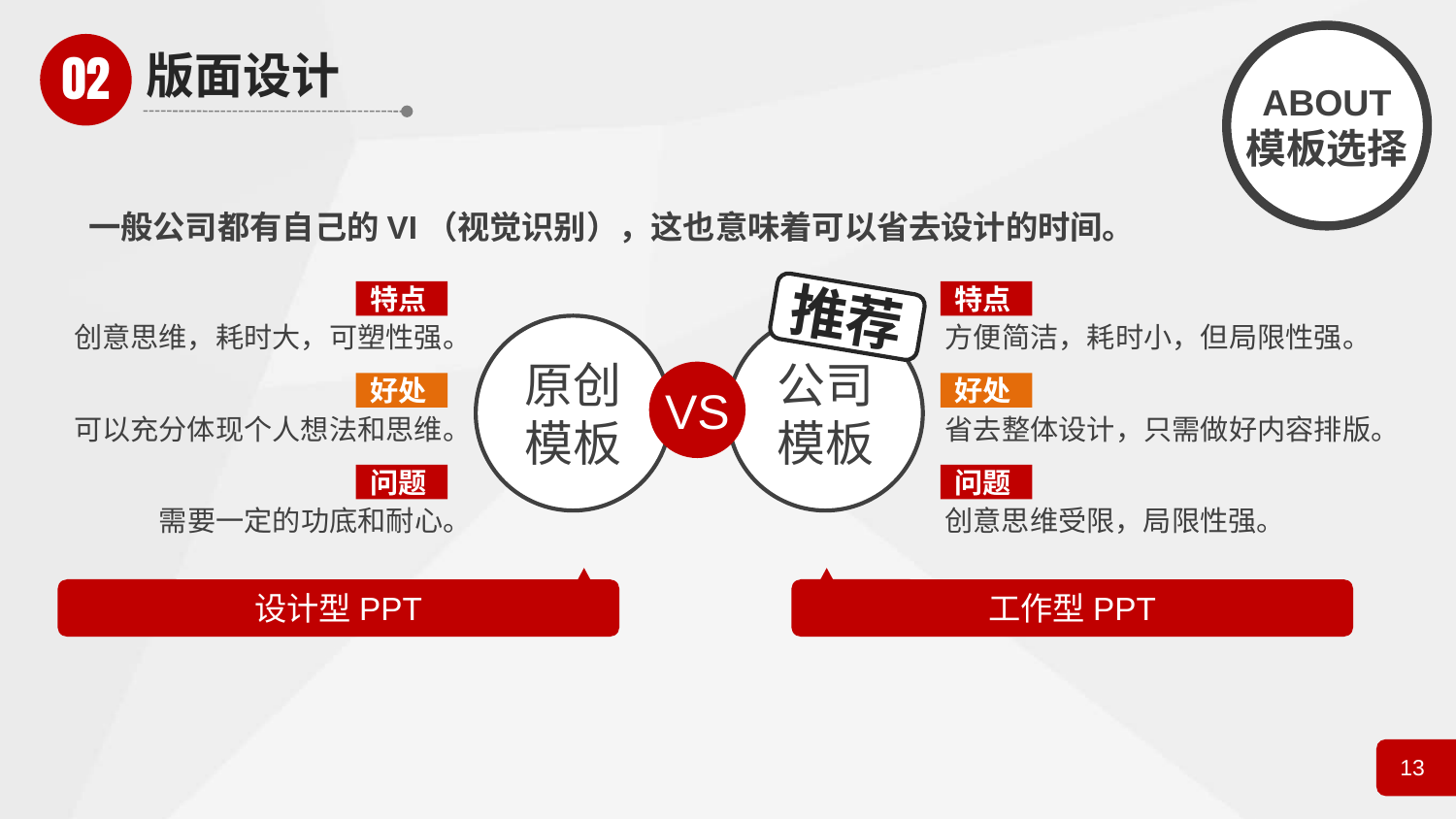

ABOUT
模板选择
一般公司都有自己的VI（视觉识别），这也意味着可以省去设计的时间。
特点
创意思维，耗时大，可塑性强。
原创
模板
好处
可以充分体现个人想法和思维。
问题
需要一定的功底和耐心。
特点
方便简洁，耗时小，但局限性强。
公司
模板
好处
省去整体设计，只需做好内容排版。
问题
创意思维受限，局限性强。
推荐
VS

设计型PPT

工作型PPT